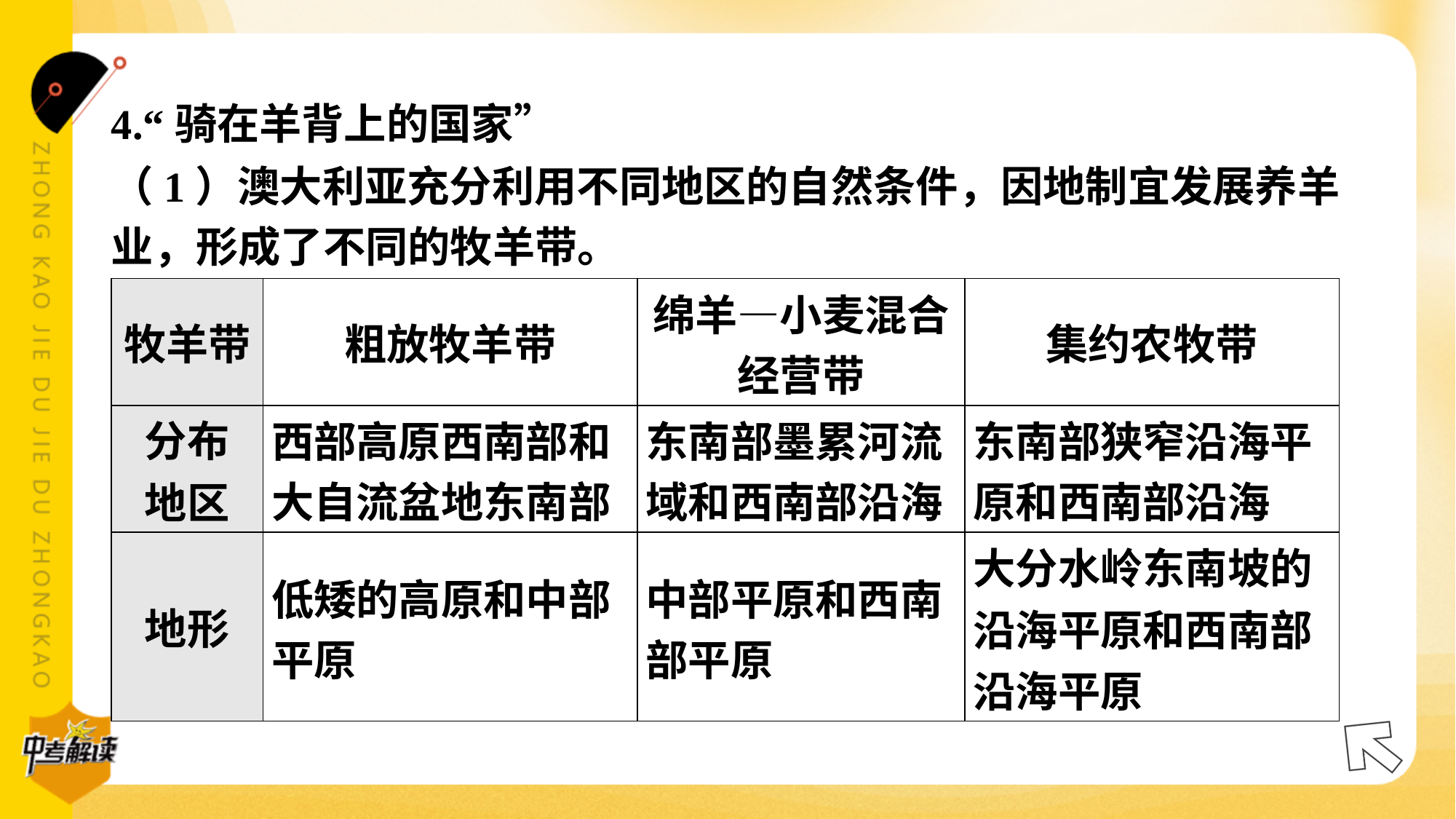

4.“骑在羊背上的国家”
（1）澳大利亚充分利用不同地区的自然条件，因地制宜发展养羊
业，形成了不同的牧羊带。#5.1
| 牧羊带 | 粗放牧羊带 | 绵羊—小麦混合 经营带 | 集约农牧带 |
| --- | --- | --- | --- |
| 分布 地区 | 西部高原西南部和 大自流盆地东南部 | 东南部墨累河流 域和西南部沿海 | 东南部狭窄沿海平 原和西南部沿海 |
| 地形 | 低矮的高原和中部 平原 | 中部平原和西南 部平原 | 大分水岭东南坡的 沿海平原和西南部 沿海平原 |